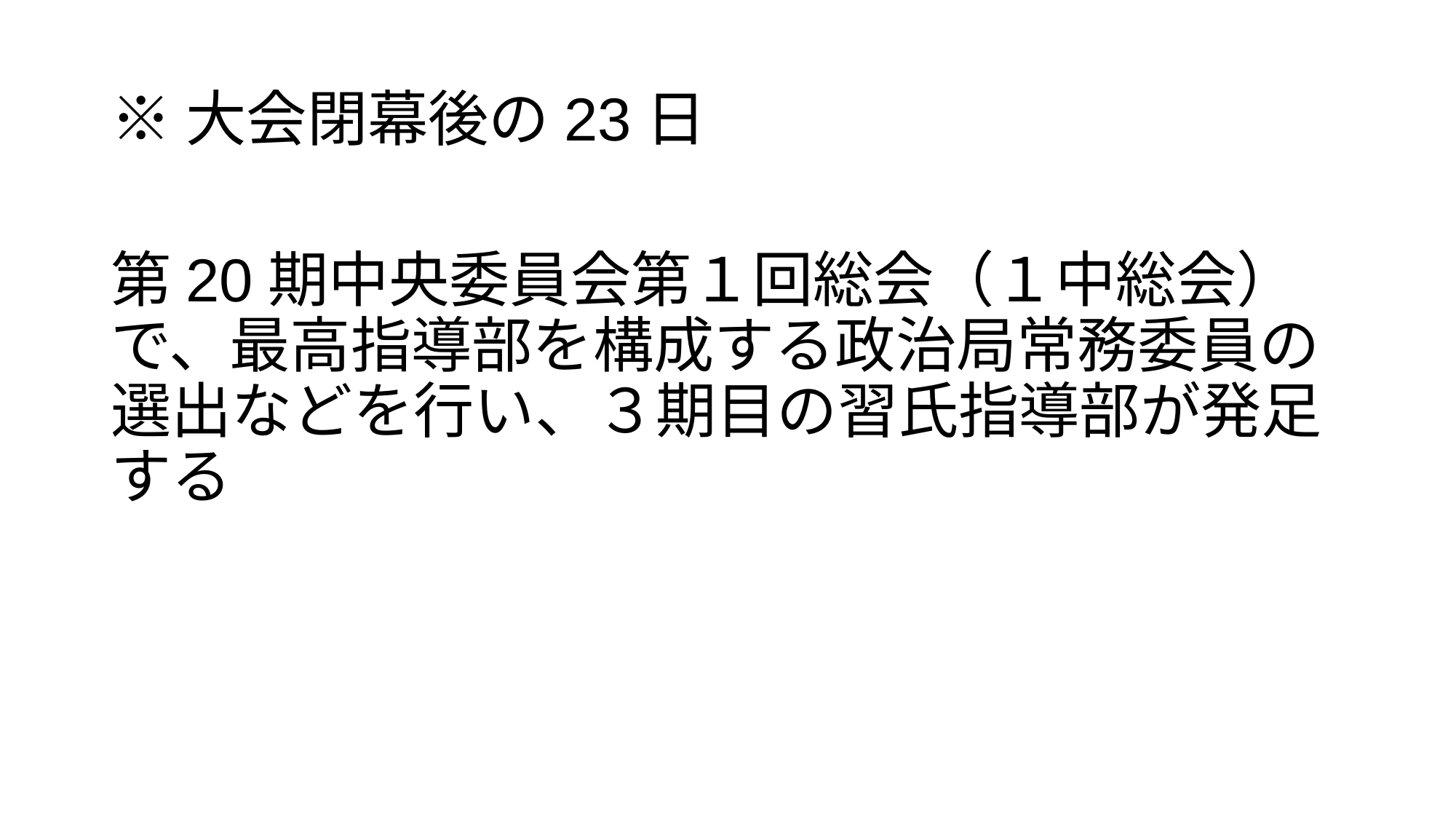

※大会閉幕後の23日

第20期中央委員会第１回総会（１中総会）で、最高指導部を構成する政治局常務委員の選出などを行い、３期目の習氏指導部が発足する